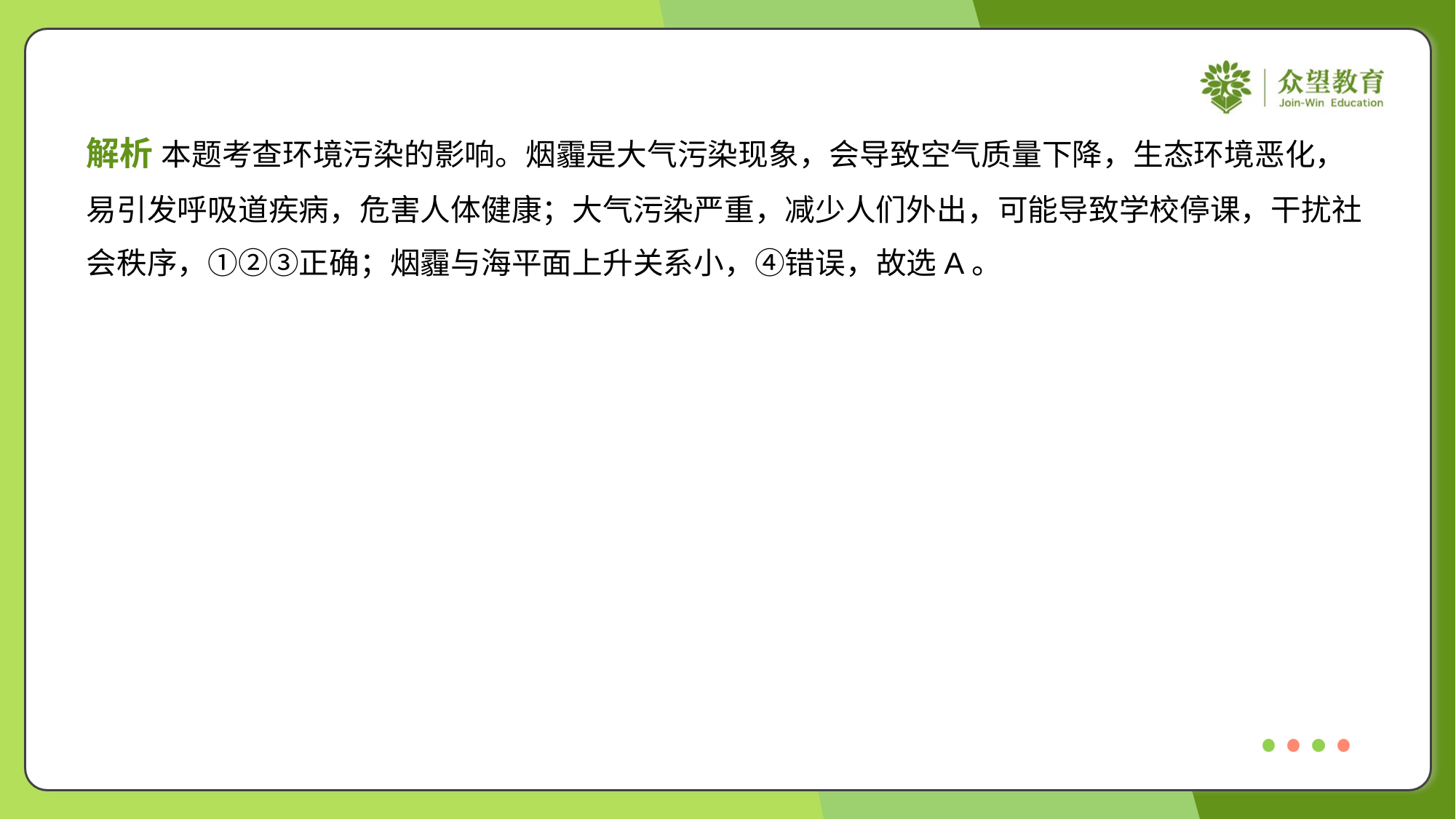

解析 本题考查环境污染的影响。烟霾是大气污染现象，会导致空气质量下降，生态环境恶化，
易引发呼吸道疾病，危害人体健康；大气污染严重，减少人们外出，可能导致学校停课，干扰社
会秩序，①②③正确；烟霾与海平面上升关系小，④错误，故选A。